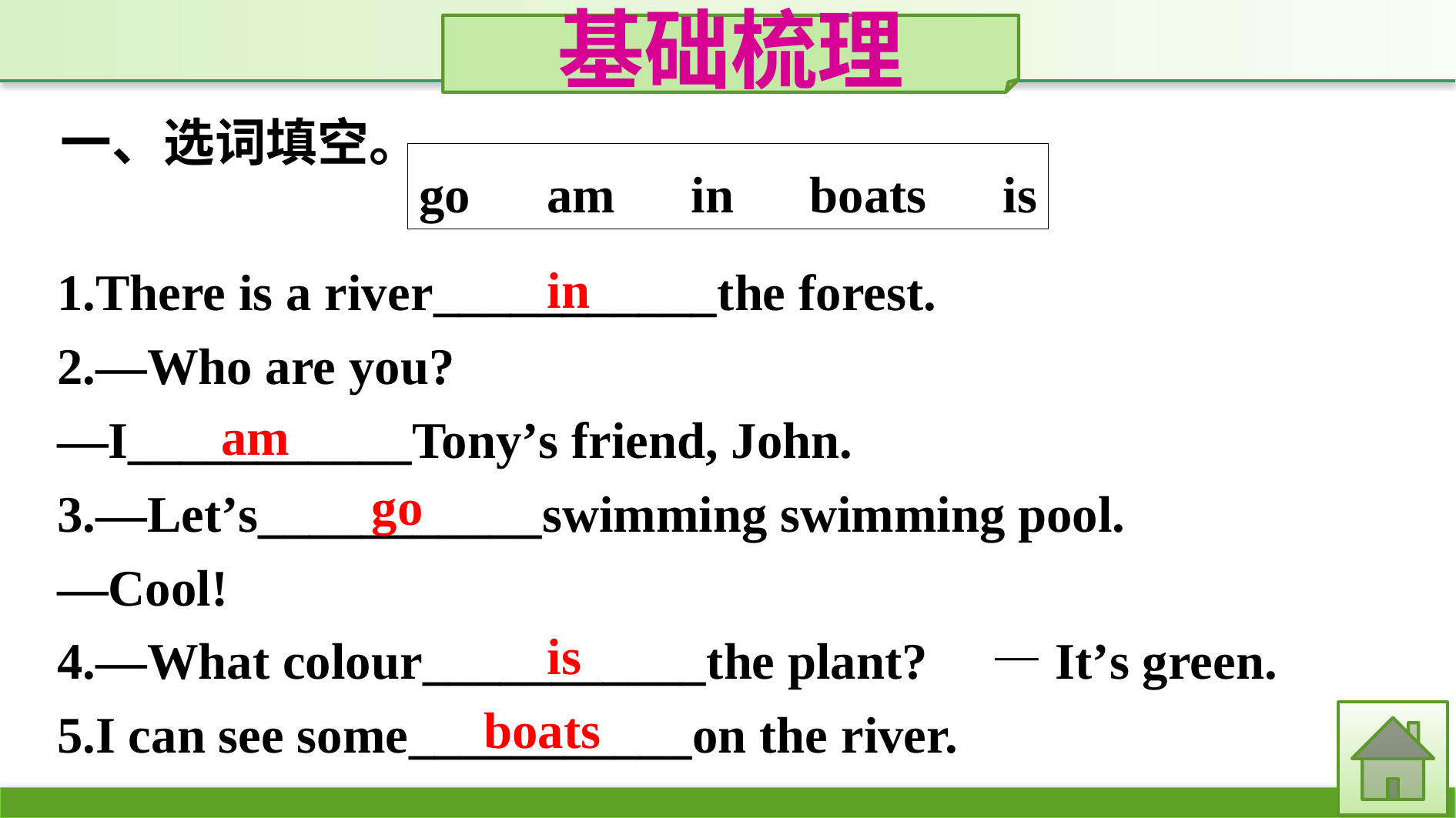

基础梳理
一、选词填空。
go　am　in　boats　is
1.There is a river___________the forest.
2.—Who are you?
—I___________Tony’s friend, John.
3.—Let’s___________swimming swimming pool.
—Cool!
4.—What colour___________the plant?　—It’s green.
5.I can see some___________on the river.
in
am
go
is
boats